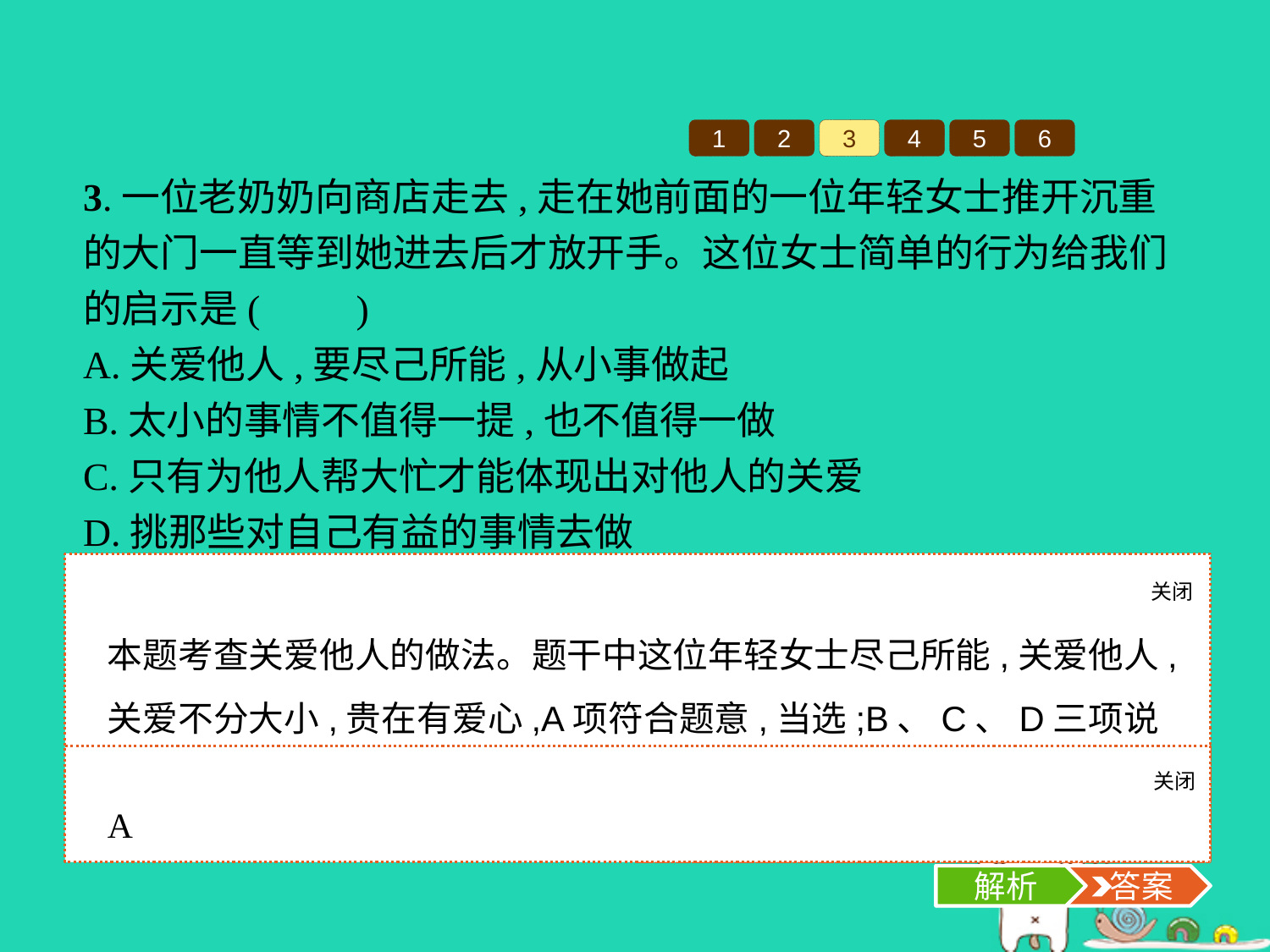

1
2
3
4
5
6
3.一位老奶奶向商店走去,走在她前面的一位年轻女士推开沉重的大门一直等到她进去后才放开手。这位女士简单的行为给我们的启示是(　　)
A.关爱他人,要尽己所能,从小事做起
B.太小的事情不值得一提,也不值得一做
C.只有为他人帮大忙才能体现出对他人的关爱
D.挑那些对自己有益的事情去做

关闭
解析

本题考查关爱他人的做法。题干中这位年轻女士尽己所能,关爱他人,关爱不分大小,贵在有爱心,A项符合题意,当选;B、C、D三项说法错误,应排除。

关闭
解析
  答案

A
解析
  答案